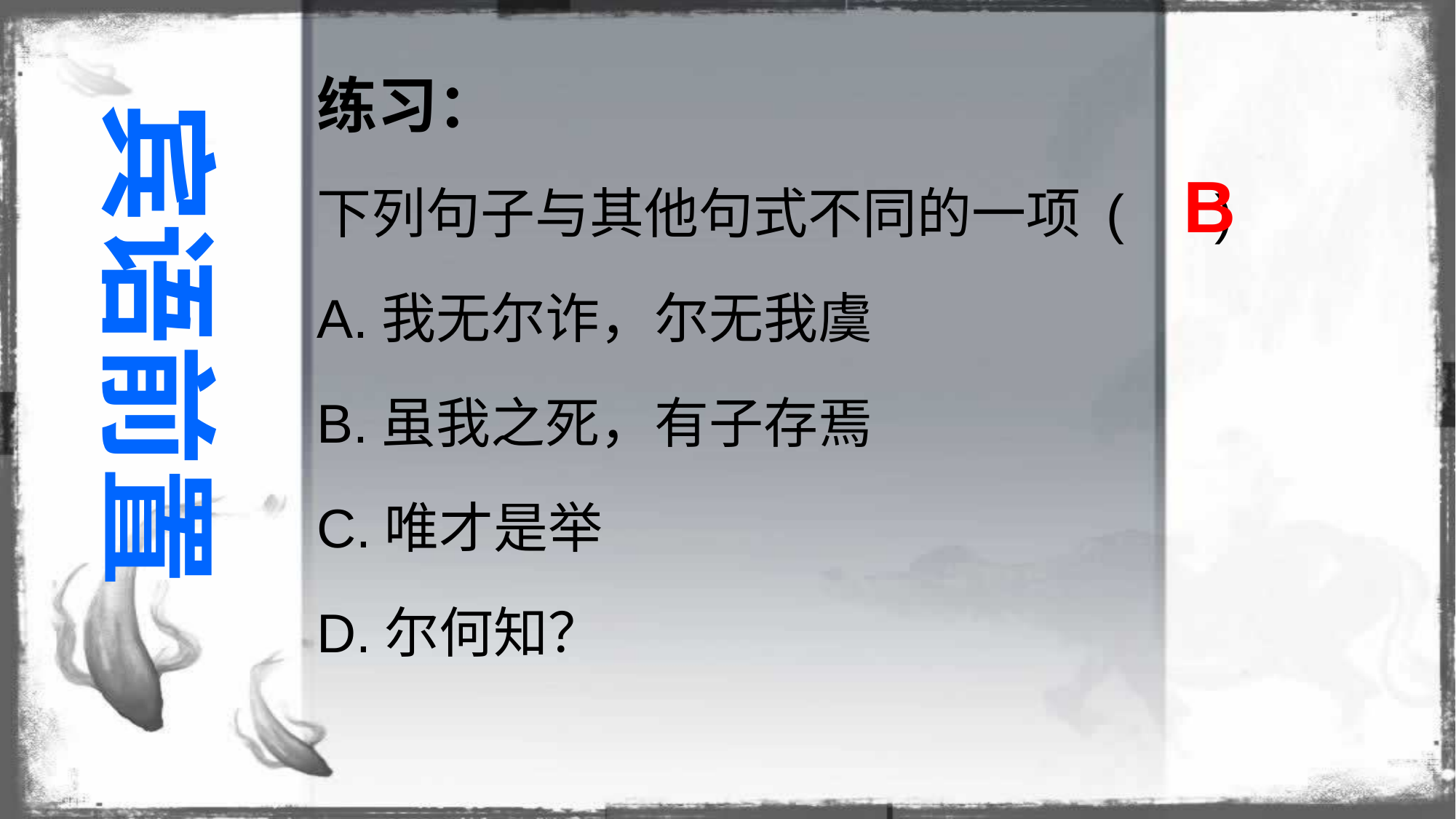

练习：
下列句子与其他句式不同的一项 (      )
A.我无尔诈，尔无我虞
B.虽我之死，有子存焉
C.唯才是举
D.尔何知？
宾语前置
B